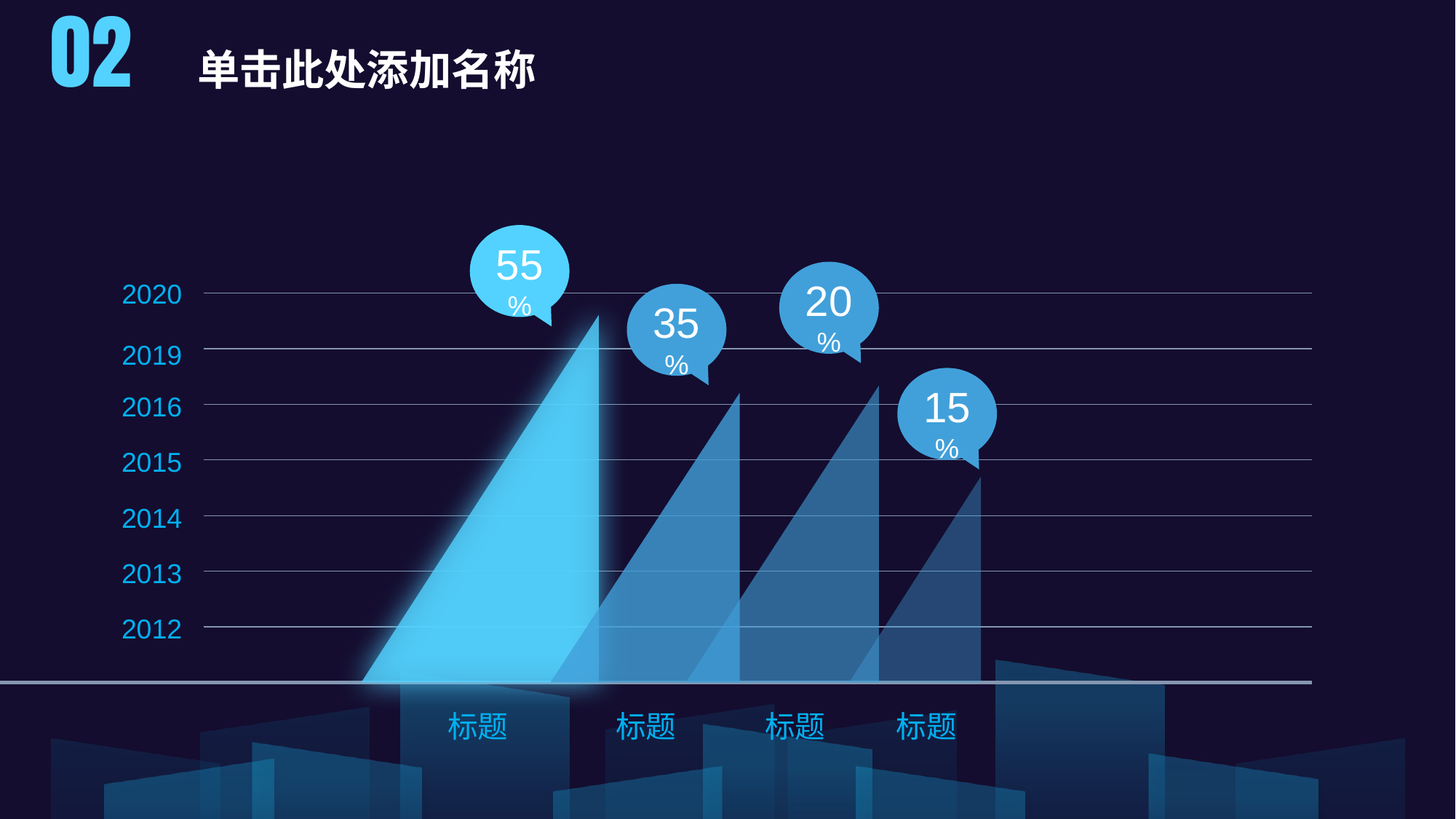

02

单击此处添加名称
55%
20%
2020
35%

2019
15%
2016

2015

2014
2013
2012
标题
标题
标题
标题